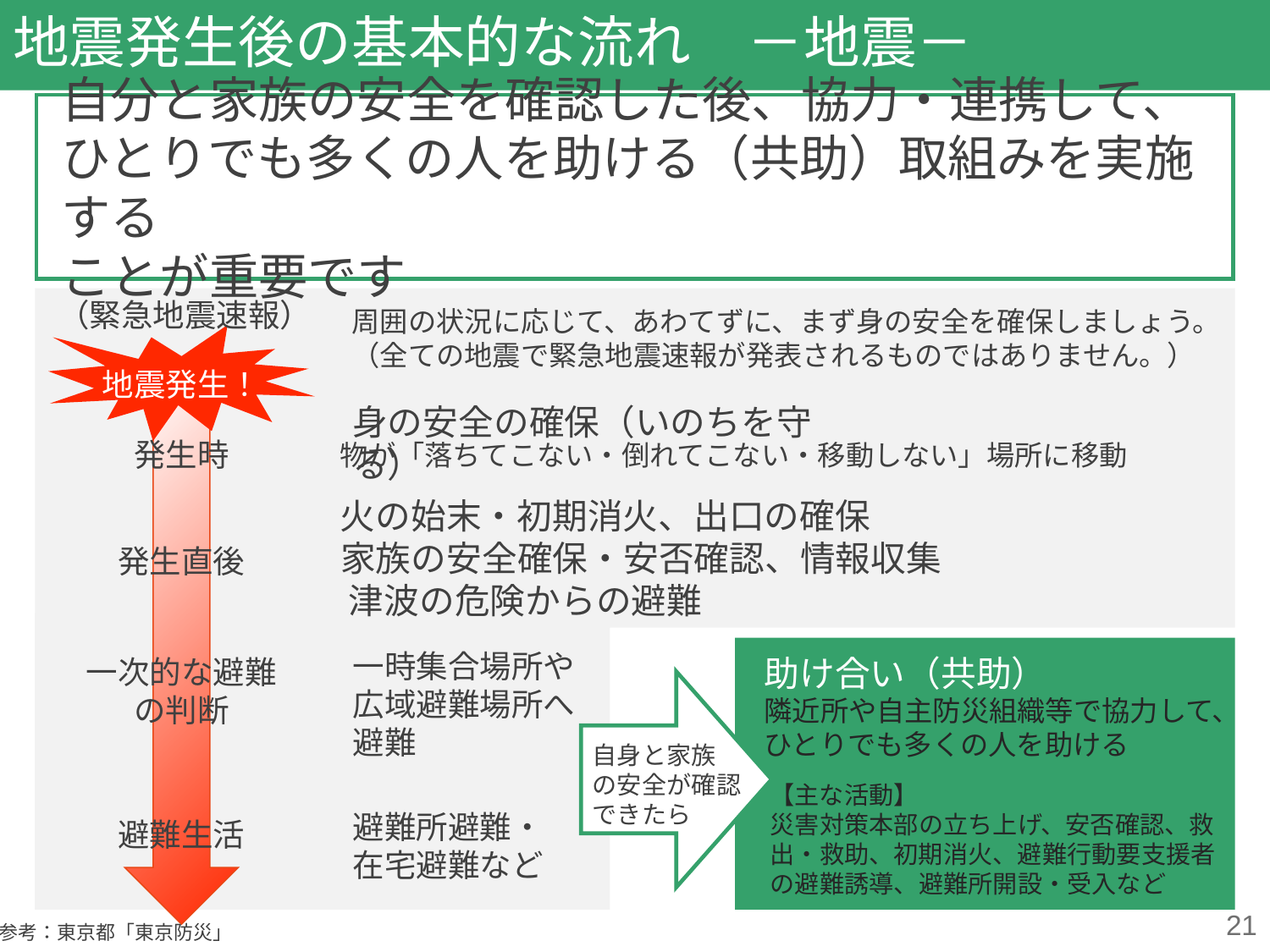

# 地震発生後の基本的な流れ　－地震－
自分と家族の安全を確認した後、協力・連携して、
ひとりでも多くの人を助ける（共助）取組みを実施する
ことが重要です

（緊急地震速報）
周囲の状況に応じて、あわてずに、まず身の安全を確保しましょう。
（全ての地震で緊急地震速報が発表されるものではありません。）

地震発生！
身の安全の確保（いのちを守る）

発生時
物が「落ちてこない・倒れてこない・移動しない」場所に移動
火の始末・初期消火、出口の確保
家族の安全確保・安否確認、情報収集
発生直後
津波の危険からの避難

一時集合場所や
広域避難場所へ
避難
助け合い（共助）
隣近所や自主防災組織等で協力して、
ひとりでも多くの人を助ける
一次的な避難
の判断

自身と家族
の安全が確認
できたら
【主な活動】
災害対策本部の立ち上げ、安否確認、救出・救助、初期消火、避難行動要支援者の避難誘導、避難所開設・受入など
避難所避難・
在宅避難など
避難生活
21
参考：東京都「東京防災」